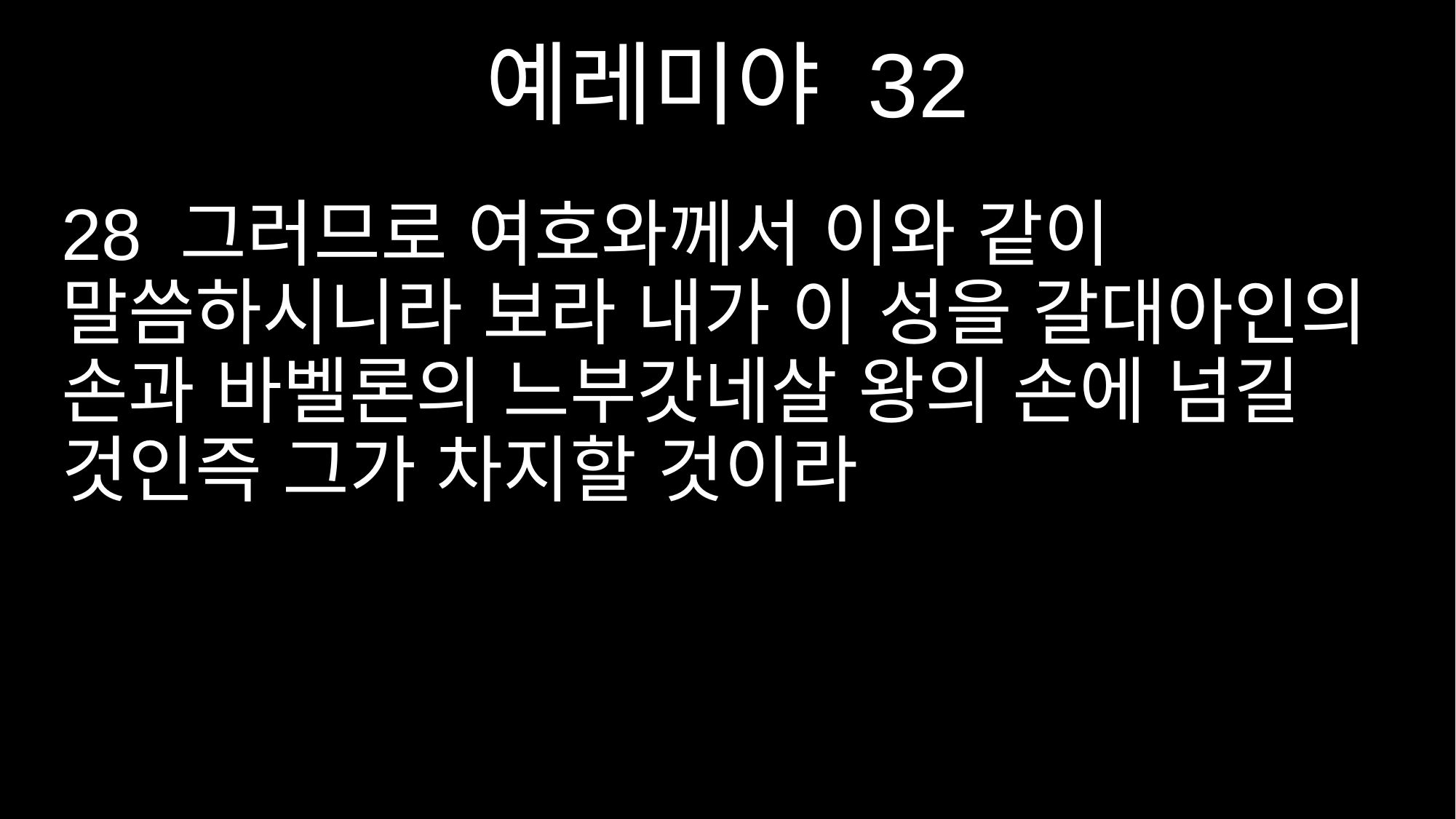

예레미야 32
28 그러므로 여호와께서 이와 같이 말씀하시니라 보라 내가 이 성을 갈대아인의 손과 바벨론의 느부갓네살 왕의 손에 넘길 것인즉 그가 차지할 것이라